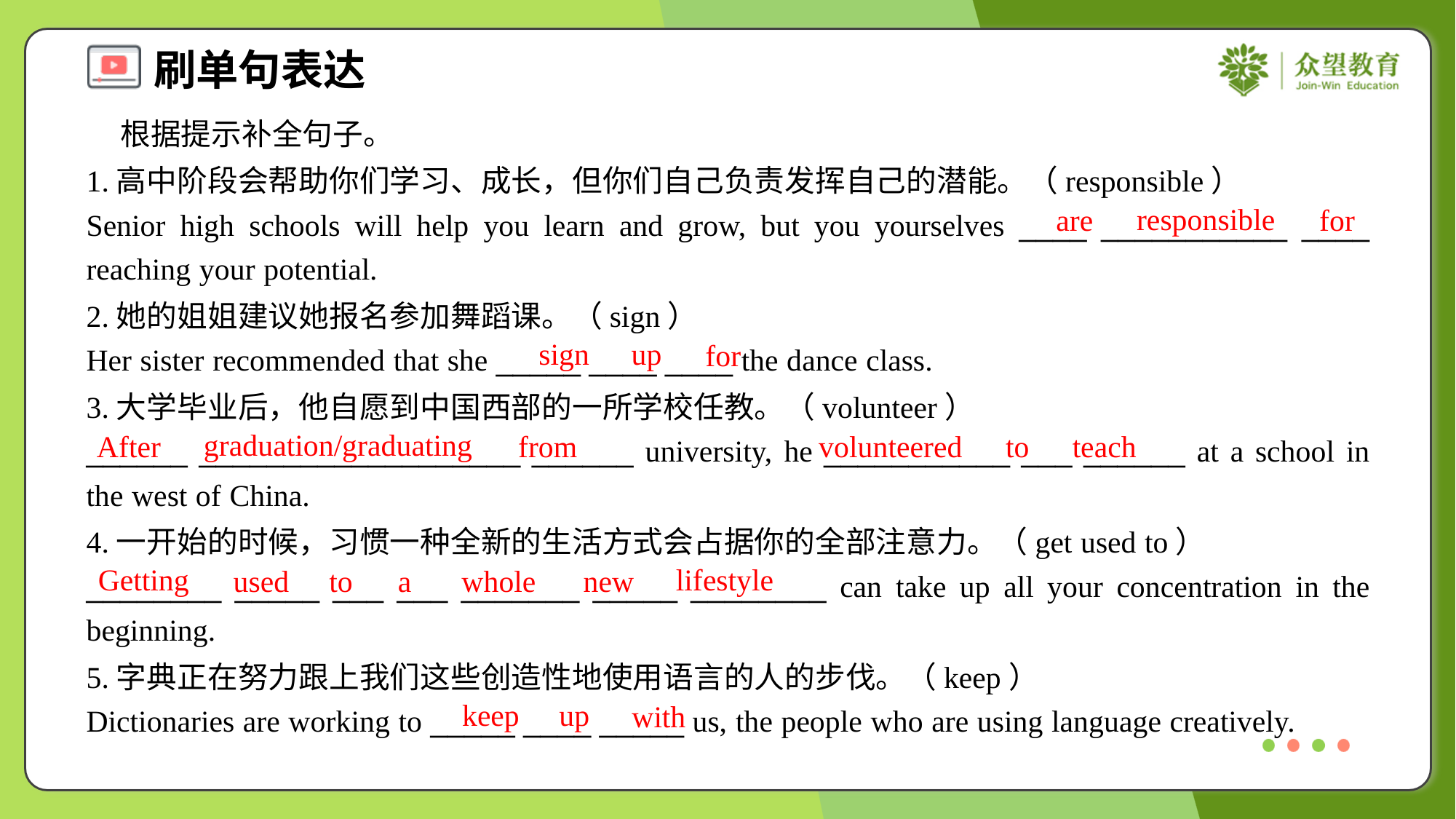

根据提示补全句子。
1.高中阶段会帮助你们学习、成长，但你们自己负责发挥自己的潜能。（responsible）
Senior high schools will help you learn and grow, but you yourselves ____ ___________ ____ reaching your potential.
responsible
are
for
2.她的姐姐建议她报名参加舞蹈课。（sign）
Her sister recommended that she _____ ____ ____ the dance class.
sign
up
for
3.大学毕业后，他自愿到中国西部的一所学校任教。（volunteer）
______ ___________________ ______ university, he ___________ ___ ______ at a school in the west of China.
graduation/graduating
After
from
volunteered
to
teach
4.一开始的时候，习惯一种全新的生活方式会占据你的全部注意力。（get used to）
________ _____ ___ ___ _______ _____ ________ can take up all your concentration in the beginning.
Getting
lifestyle
used
to
a
whole
new
5.字典正在努力跟上我们这些创造性地使用语言的人的步伐。（keep）
Dictionaries are working to _____ ____ _____ us, the people who are using language creatively.
keep
up
with